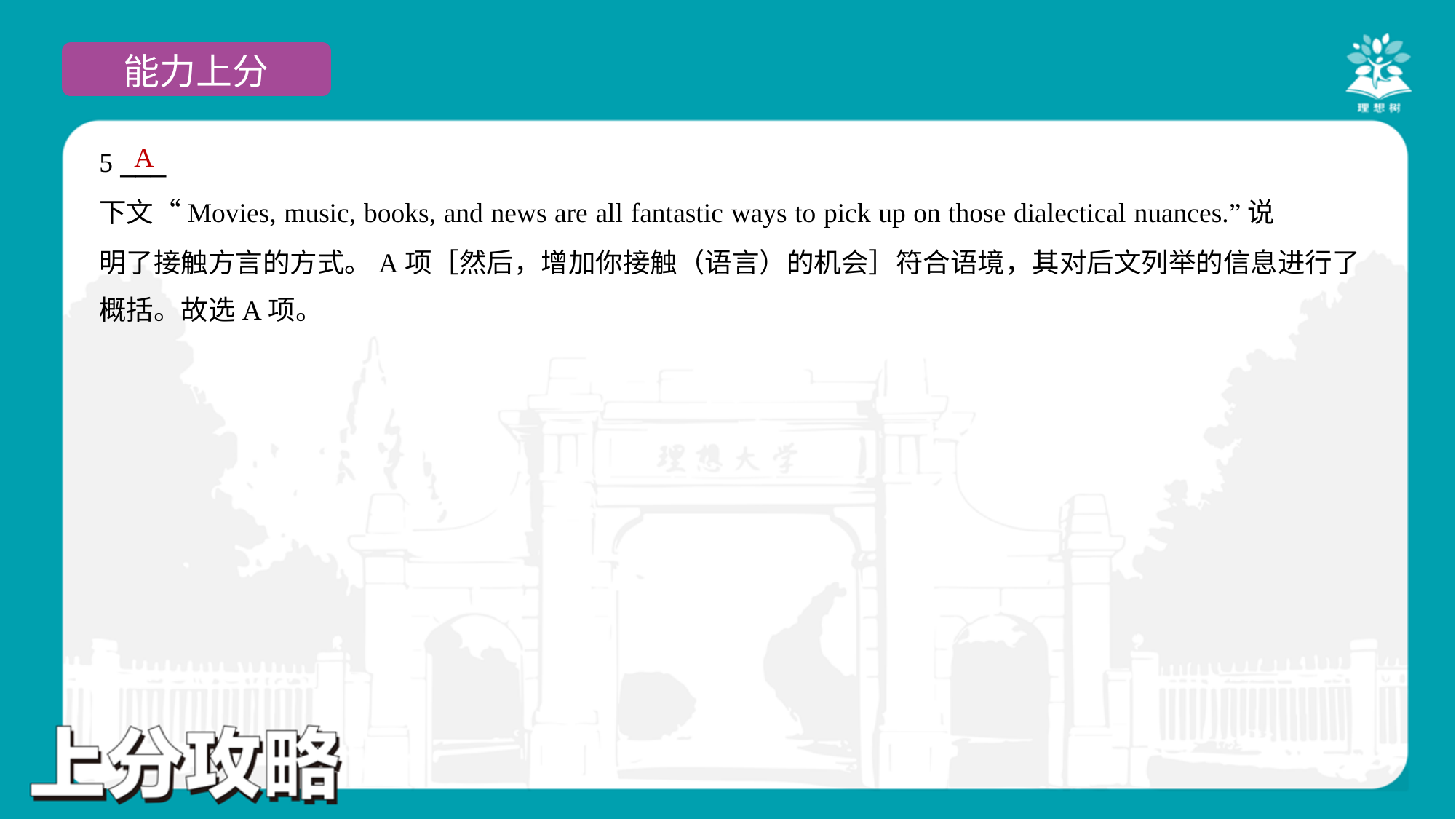

A
5 ___
下文“Movies, music, books, and news are all fantastic ways to pick up on those dialectical nuances.”说
明了接触方言的方式。A项［然后，增加你接触（语言）的机会］符合语境，其对后文列举的信息进行了
概括。故选A项。